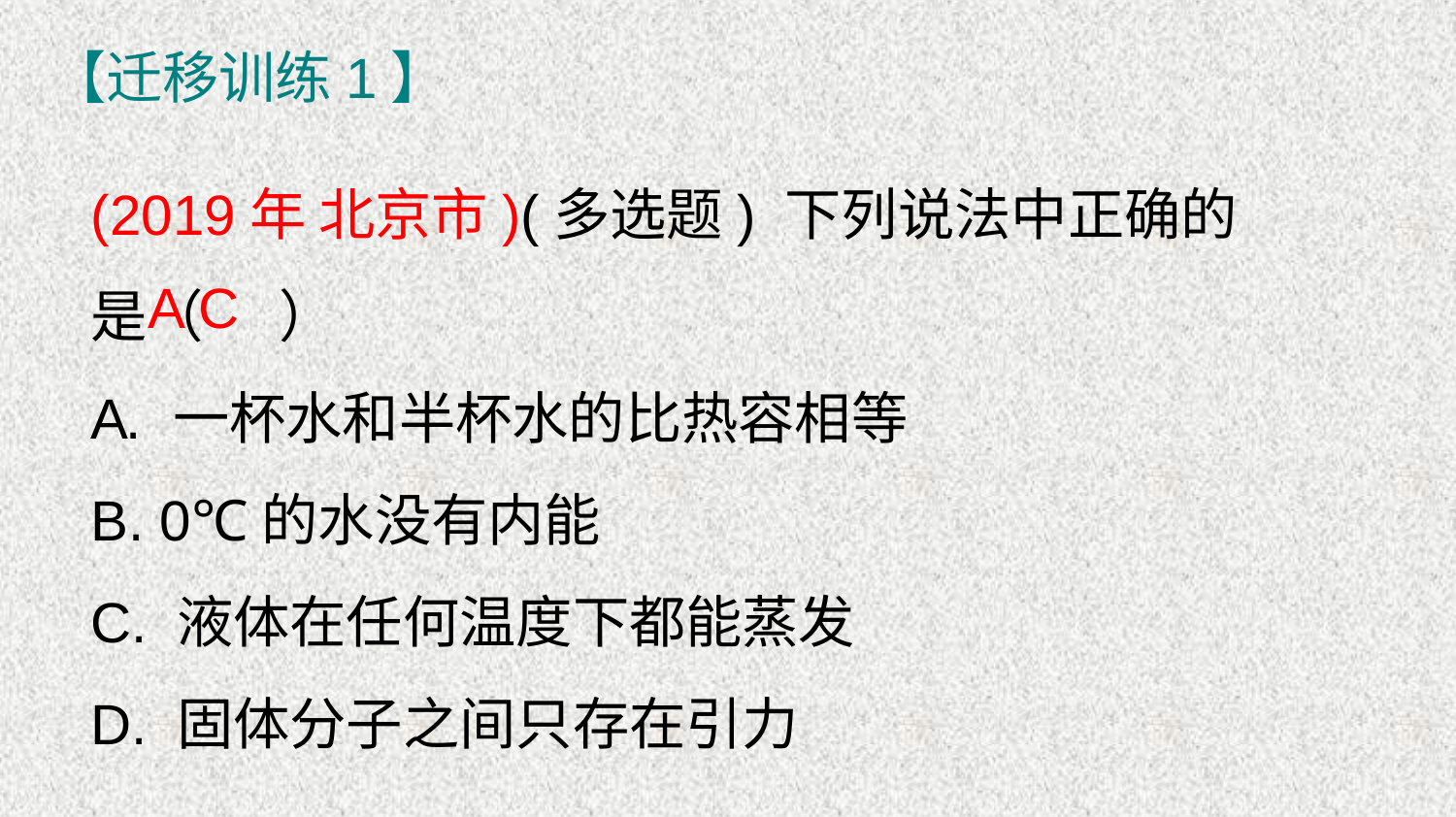

【迁移训练1】
(2019年 北京市)(多选题) 下列说法中正确的是（      ）
一杯水和半杯水的比热容相等
B. 0℃的水没有内能
C. 液体在任何温度下都能蒸发
D. 固体分子之间只存在引力
A C